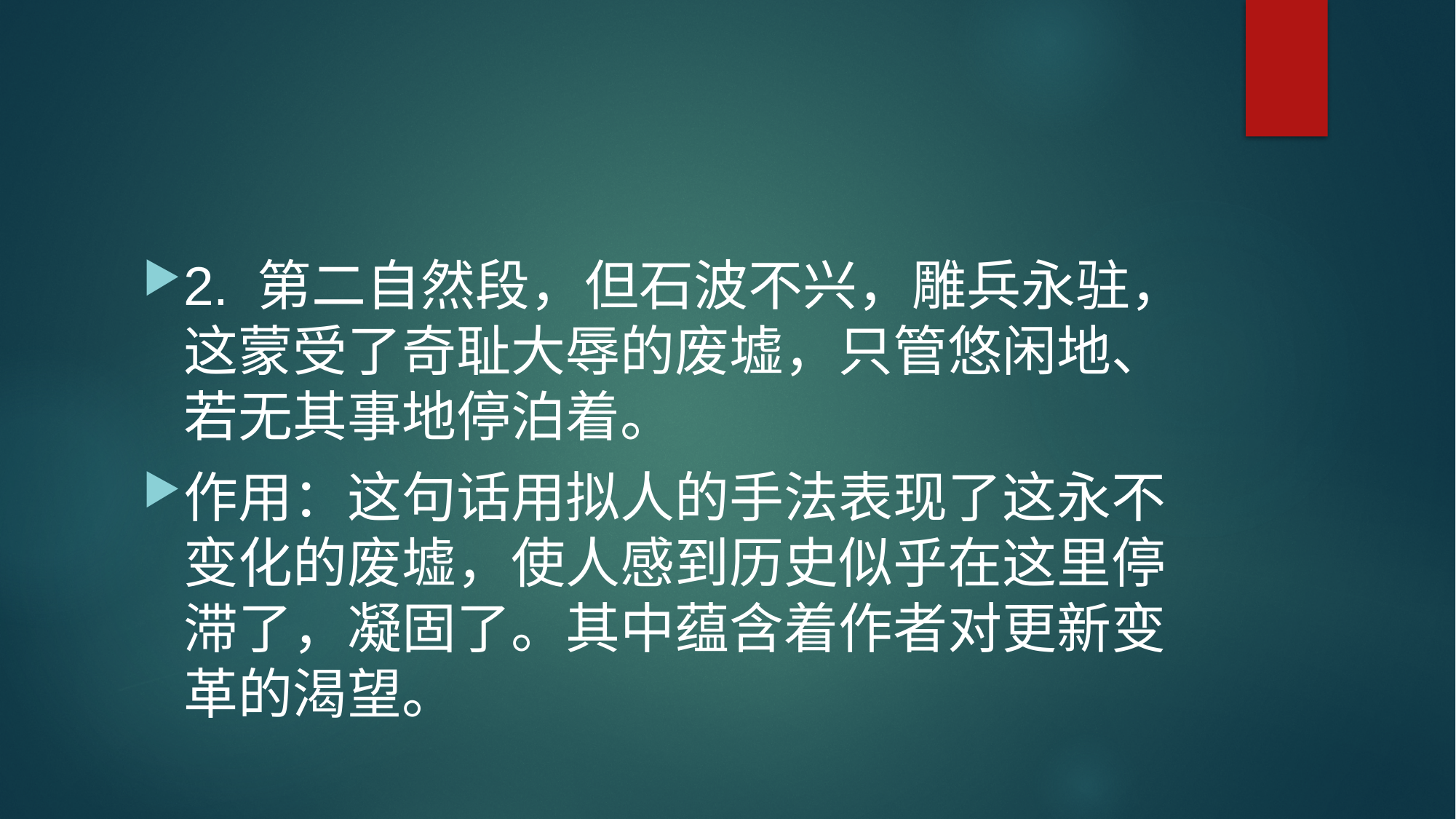

#
2. 第二自然段，但石波不兴，雕兵永驻，这蒙受了奇耻大辱的废墟，只管悠闲地、若无其事地停泊着。
作用：这句话用拟人的手法表现了这永不变化的废墟，使人感到历史似乎在这里停滞了，凝固了。其中蕴含着作者对更新变革的渴望。